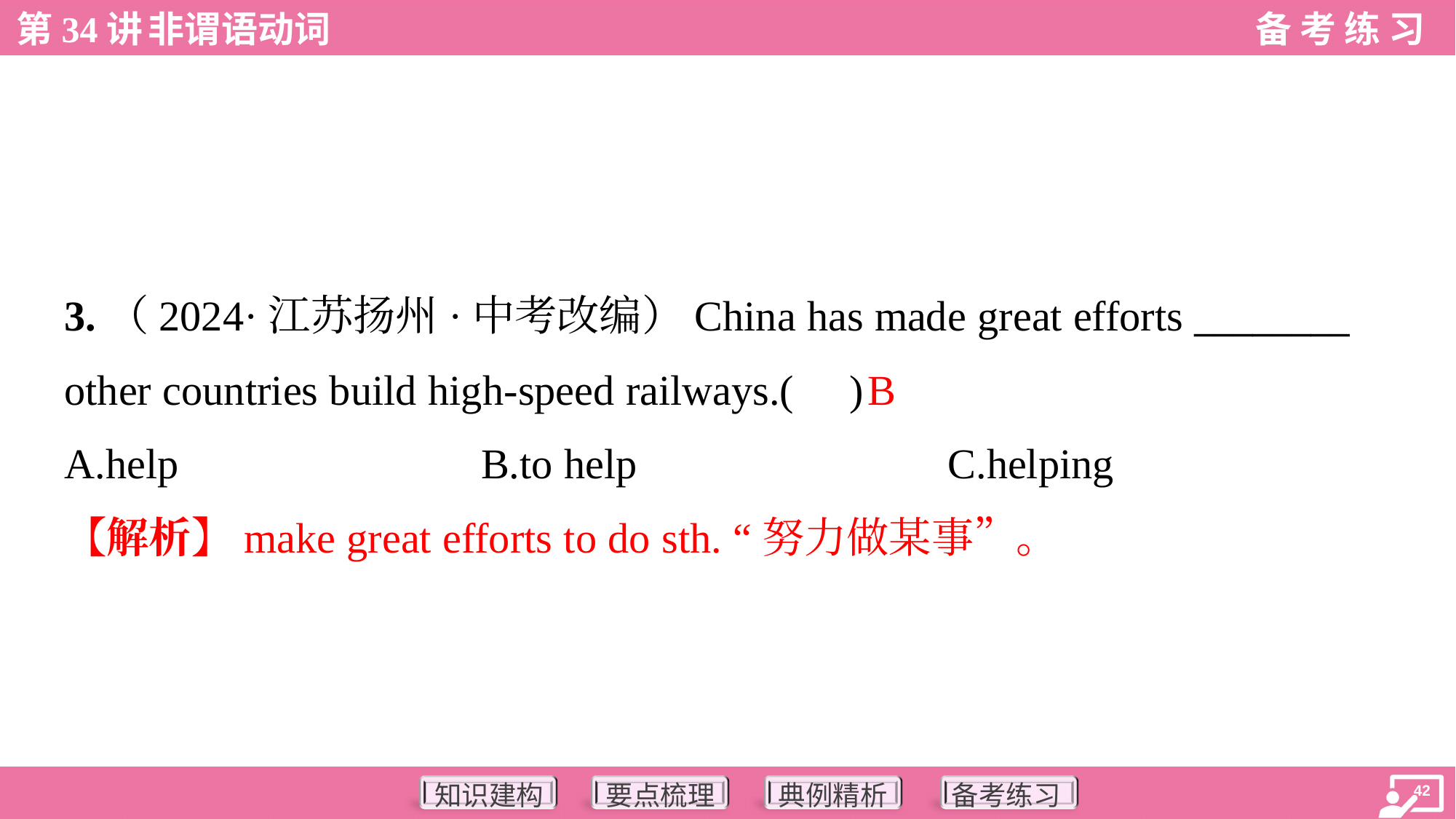

3.（2024·江苏扬州·中考改编）China has made great efforts ________
other countries build high-speed railways.(     )
B
A.help	B.to help	C.helping
【解析】make great efforts to do sth. “努力做某事”。